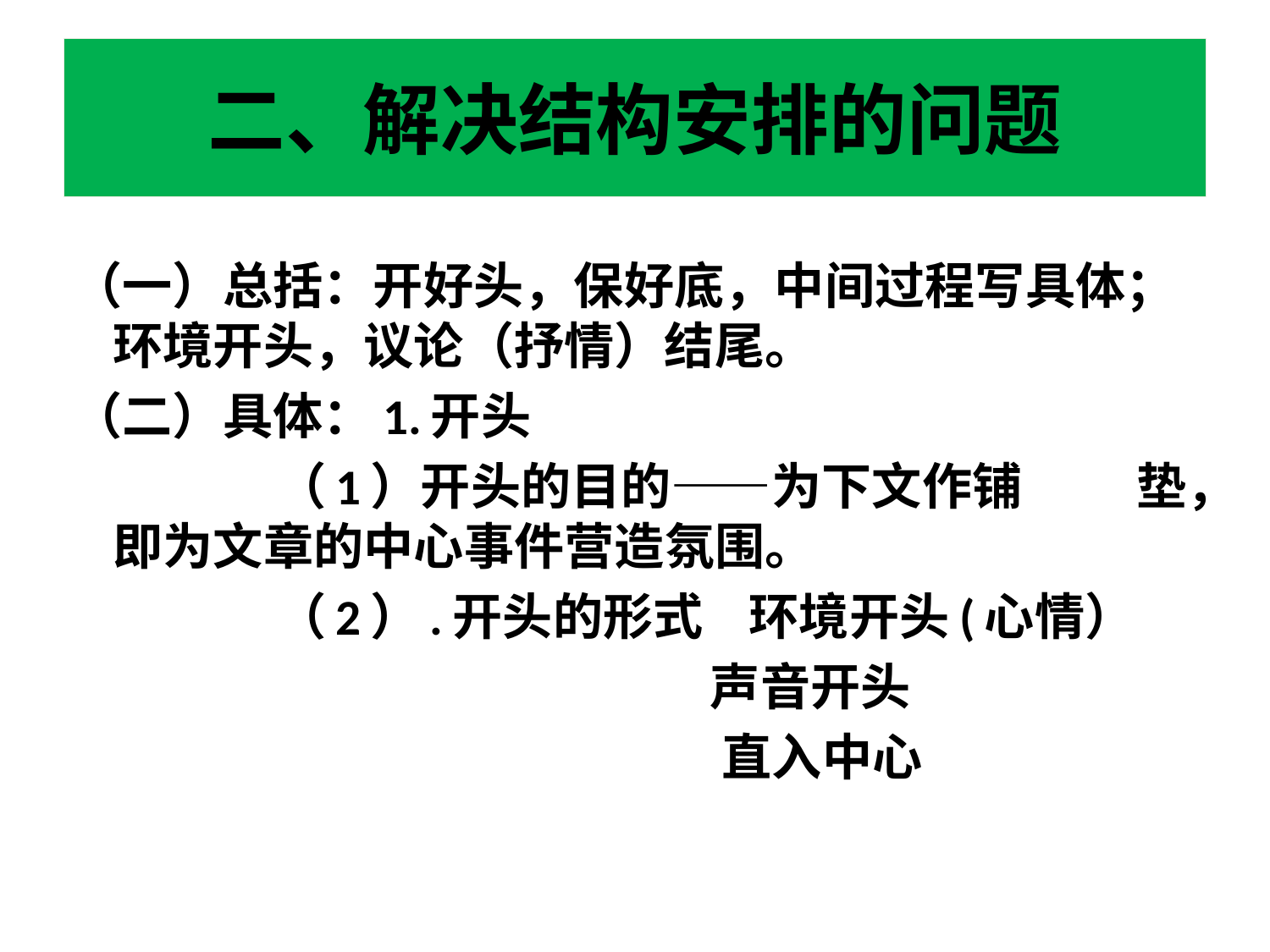

# 二、解决结构安排的问题

（一）总括：开好头，保好底，中间过程写具体；环境开头，议论（抒情）结尾。
（二）具体：1.开头
                 （1）开头的目的——为下文作铺          垫，即为文章的中心事件营造氛围。
                 （2）.开头的形式    环境开头(心情）
                                                       声音开头
                                                        直入中心